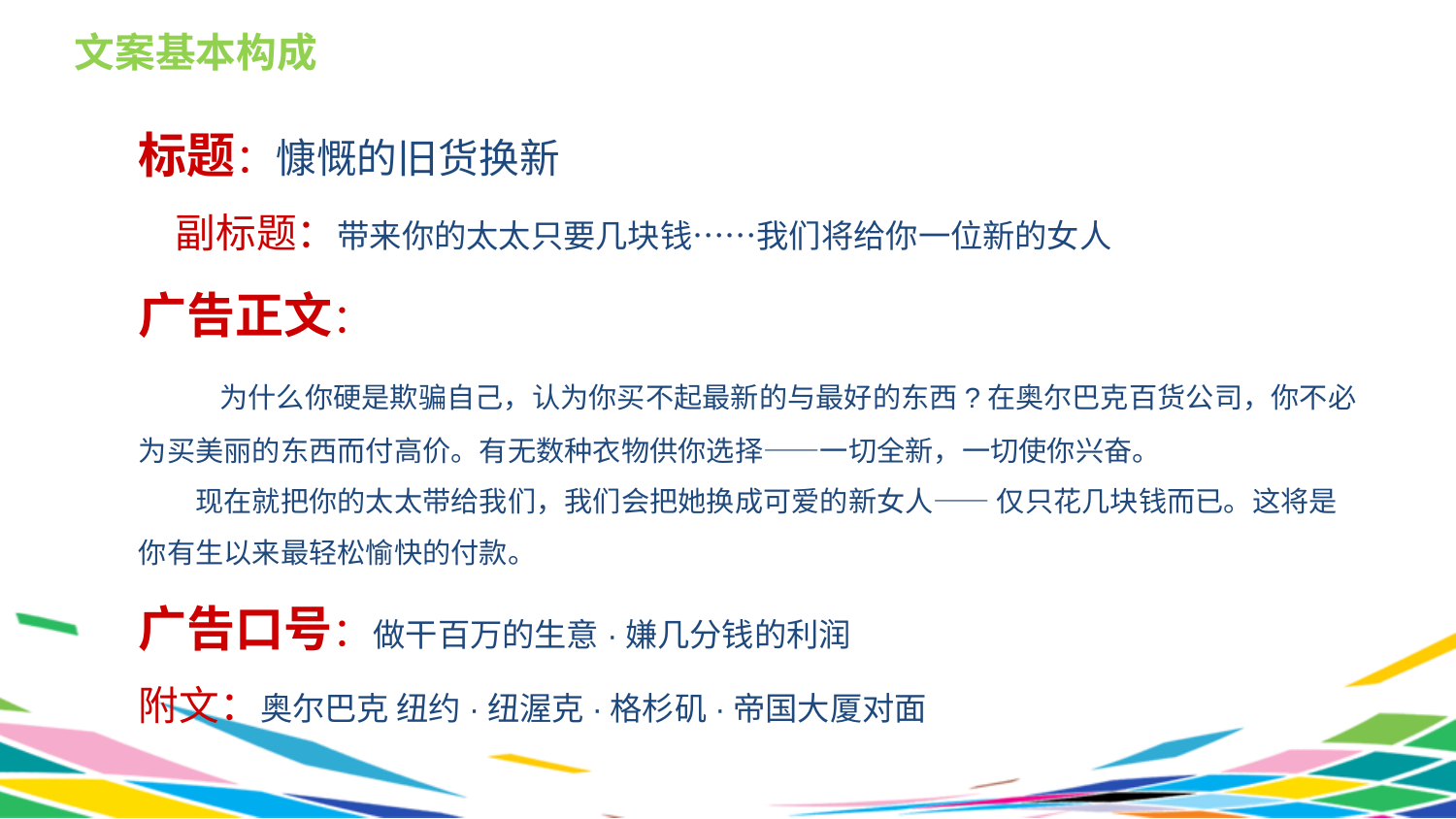

文案基本构成
标题：慷慨的旧货换新
   副标题：带来你的太太只要几块钱……我们将给你一位新的女人
广告正文：
　　为什么你硬是欺骗自己，认为你买不起最新的与最好的东西?在奥尔巴克百货公司，你不必为买美丽的东西而付高价。有无数种衣物供你选择——一切全新，一切使你兴奋。
　　现在就把你的太太带给我们，我们会把她换成可爱的新女人—— 仅只花几块钱而已。这将是你有生以来最轻松愉快的付款。
广告口号：做干百万的生意·嫌几分钱的利润
附文：奥尔巴克 纽约·纽渥克·格杉矶·帝国大厦对面